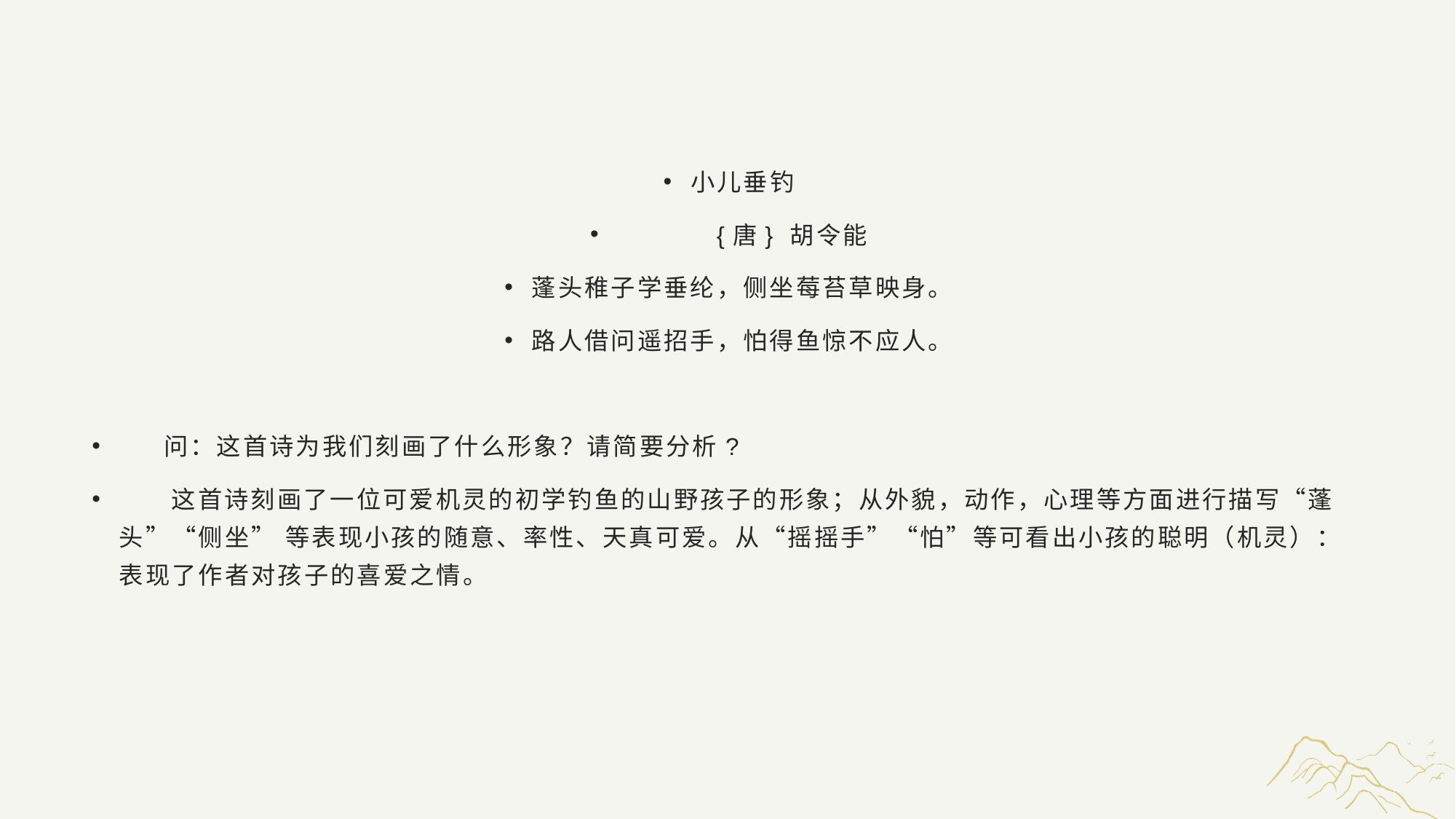

#

小儿垂钓
           {唐} 胡令能
蓬头稚子学垂纶，侧坐莓苔草映身。
路人借问遥招手，怕得鱼惊不应人。

     问：这首诗为我们刻画了什么形象？请简要分析?
      这首诗刻画了一位可爱机灵的初学钓鱼的山野孩子的形象；从外貌，动作，心理等方面进行描写“蓬头”“侧坐” 等表现小孩的随意、率性、天真可爱。从“摇摇手”“怕”等可看出小孩的聪明（机灵）：表现了作者对孩子的喜爱之情。